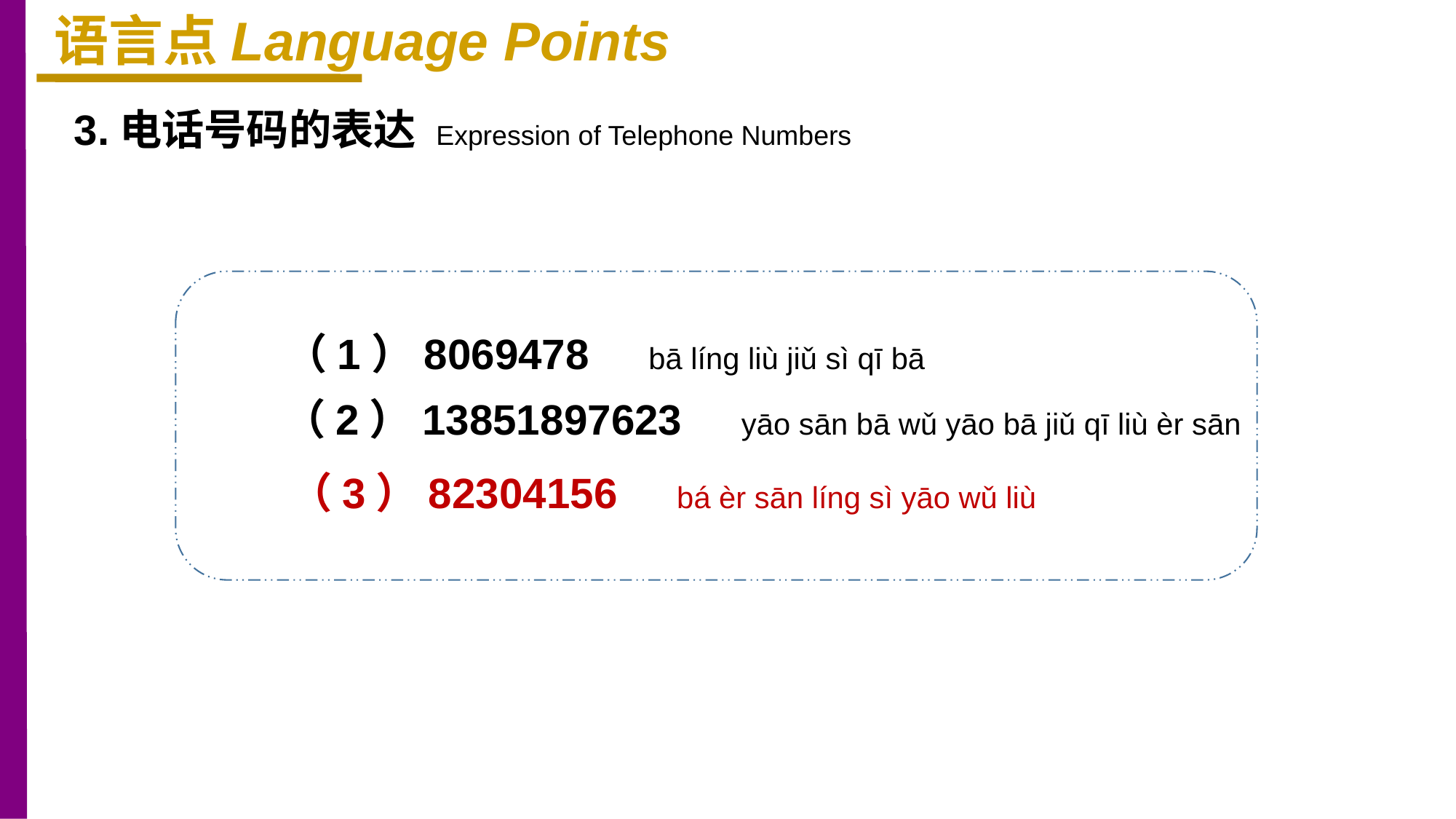

语言点Language Points
3.电话号码的表达 Expression of Telephone Numbers

（1）8069478     bā línɡ liù jiǔ sì qī bā
（2）13851897623     yāo sān bā wǔ yāo bā jiǔ qī liù èr sān
（3）82304156     bá èr sān línɡ sì yāo wǔ liù